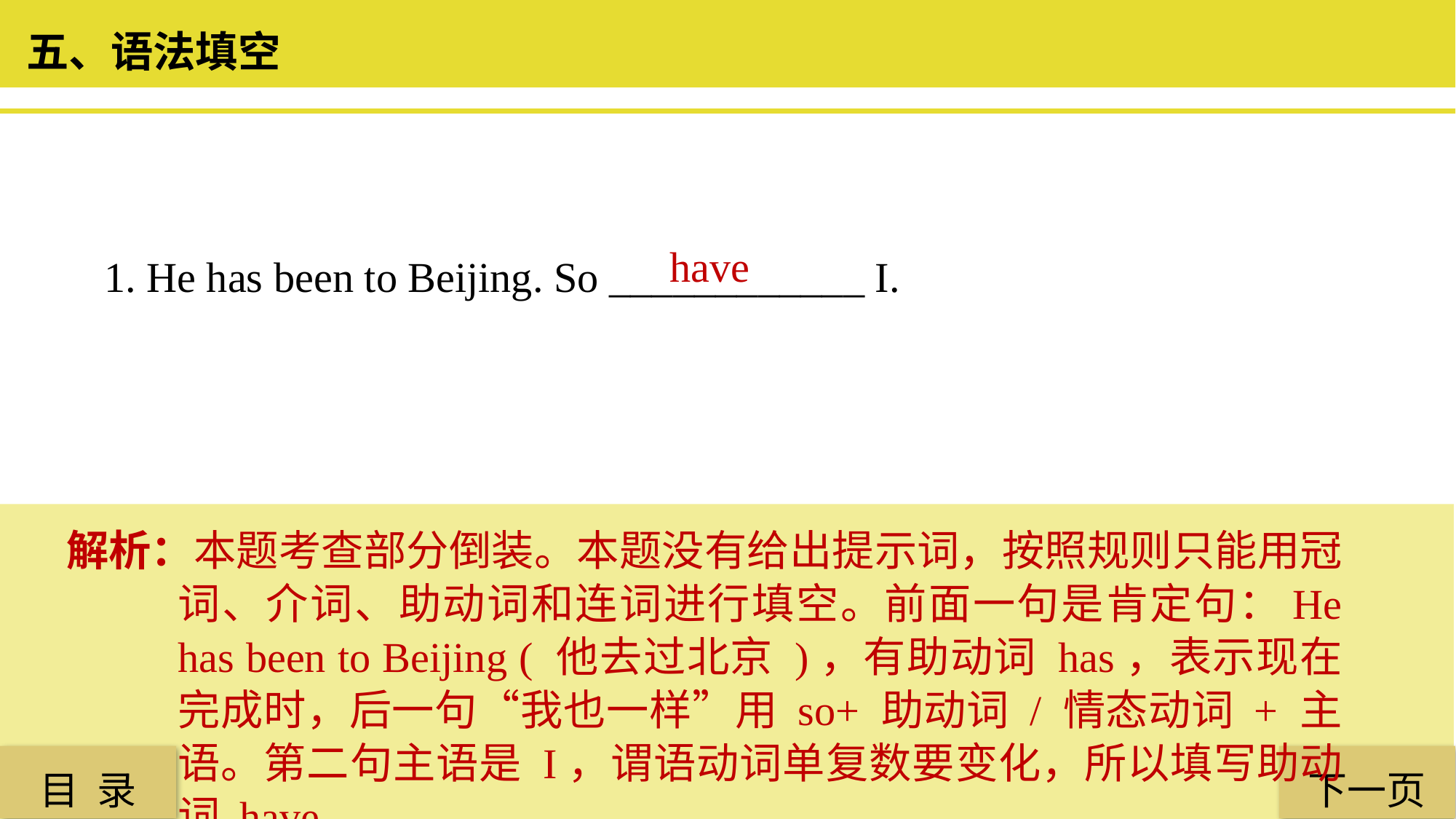

五、语法填空
 have
1. He has been to Beijing. So ____________ I.
解析：本题考查部分倒装。本题没有给出提示词，按照规则只能用冠词、介词、助动词和连词进行填空。前面一句是肯定句：He has been to Beijing ( 他去过北京 )，有助动词 has，表示现在完成时，后一句“我也一样”用 so+ 助动词 / 情态动词 + 主语。第二句主语是 I，谓语动词单复数要变化，所以填写助动词 have。